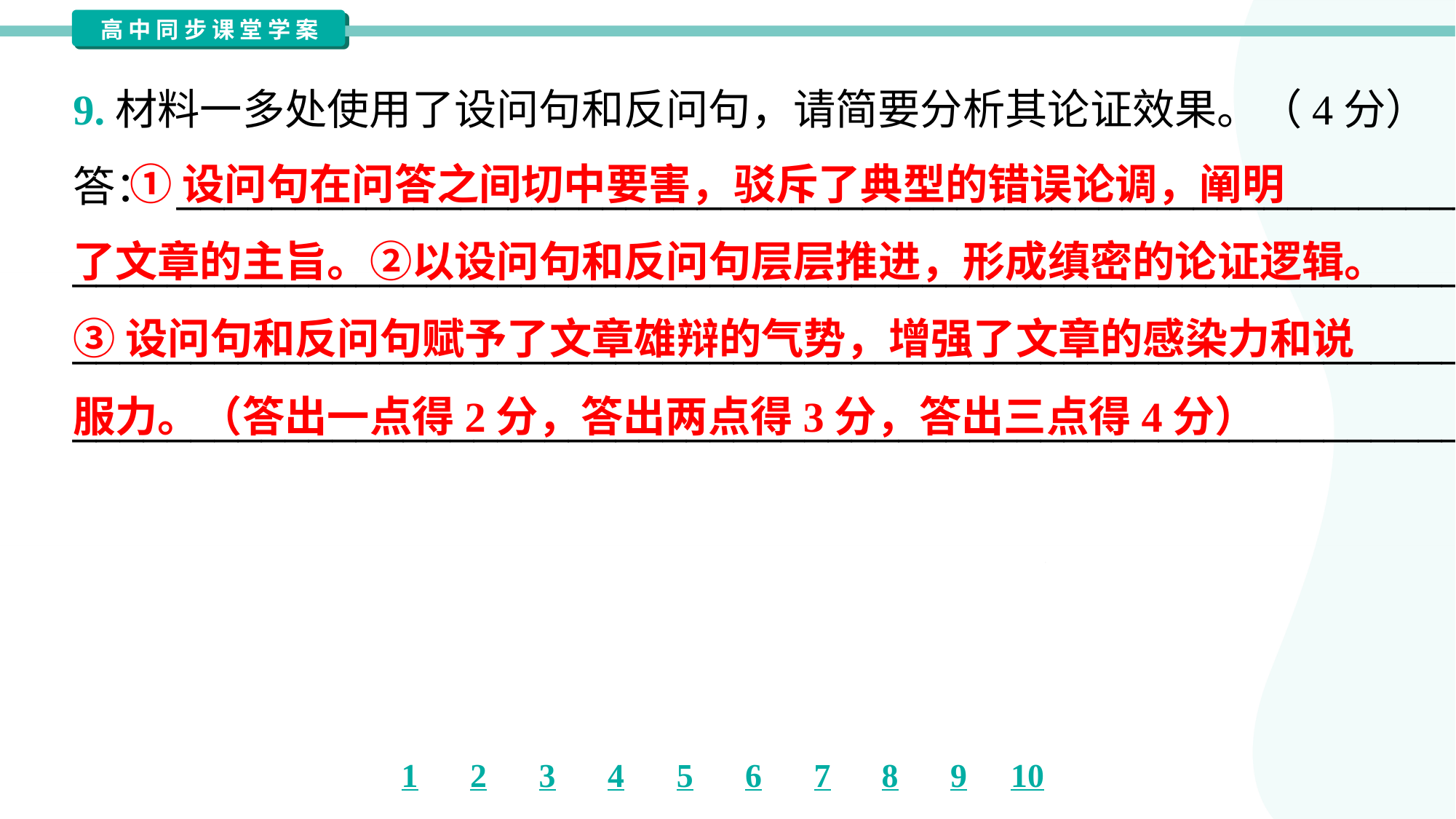

9.材料一多处使用了设问句和反问句，请简要分析其论证效果。（4分）
答： ________________________________________________________
_____________________________________________________________
_____________________________________________________________
_____________________________________________________________
      ①设问句在问答之间切中要害，驳斥了典型的错误论调，阐明
了文章的主旨。②以设问句和反问句层层推进，形成缜密的论证逻辑。
③设问句和反问句赋予了文章雄辩的气势，增强了文章的感染力和说
服力。（答出一点得2分，答出两点得3分，答出三点得4分）